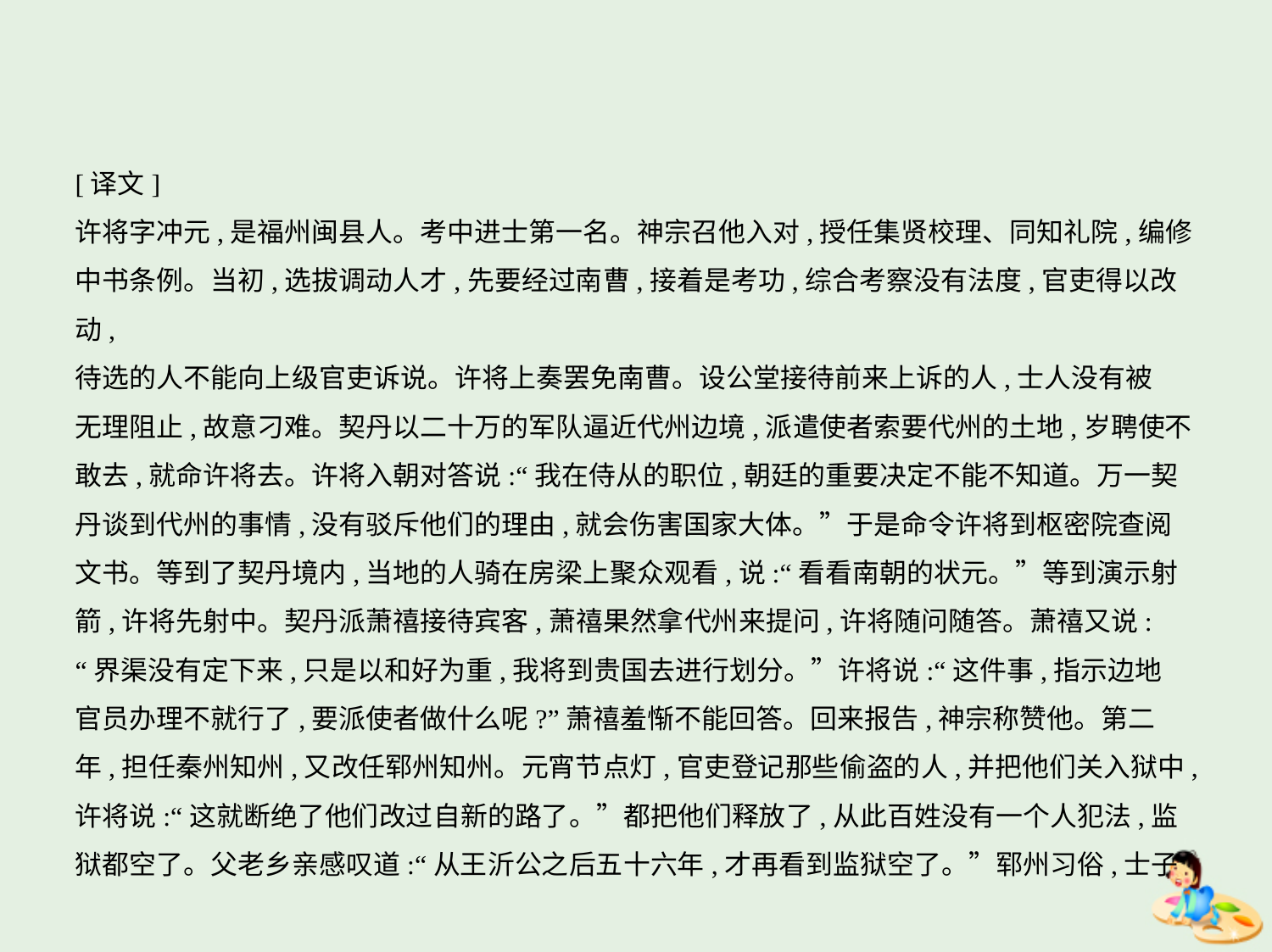

[译文]
许将字冲元,是福州闽县人。考中进士第一名。神宗召他入对,授任集贤校理、同知礼院,编修
中书条例。当初,选拔调动人才,先要经过南曹,接着是考功,综合考察没有法度,官吏得以改动,
待选的人不能向上级官吏诉说。许将上奏罢免南曹。设公堂接待前来上诉的人,士人没有被
无理阻止,故意刁难。契丹以二十万的军队逼近代州边境,派遣使者索要代州的土地,岁聘使不
敢去,就命许将去。许将入朝对答说:“我在侍从的职位,朝廷的重要决定不能不知道。万一契
丹谈到代州的事情,没有驳斥他们的理由,就会伤害国家大体。”于是命令许将到枢密院查阅
文书。等到了契丹境内,当地的人骑在房梁上聚众观看,说:“看看南朝的状元。”等到演示射
箭,许将先射中。契丹派萧禧接待宾客,萧禧果然拿代州来提问,许将随问随答。萧禧又说:
“界渠没有定下来,只是以和好为重,我将到贵国去进行划分。”许将说:“这件事,指示边地
官员办理不就行了,要派使者做什么呢?”萧禧羞惭不能回答。回来报告,神宗称赞他。第二
年,担任秦州知州,又改任郓州知州。元宵节点灯,官吏登记那些偷盗的人,并把他们关入狱中,
许将说:“这就断绝了他们改过自新的路了。”都把他们释放了,从此百姓没有一个人犯法,监
狱都空了。父老乡亲感叹道:“从王沂公之后五十六年,才再看到监狱空了。”郓州习俗,士子